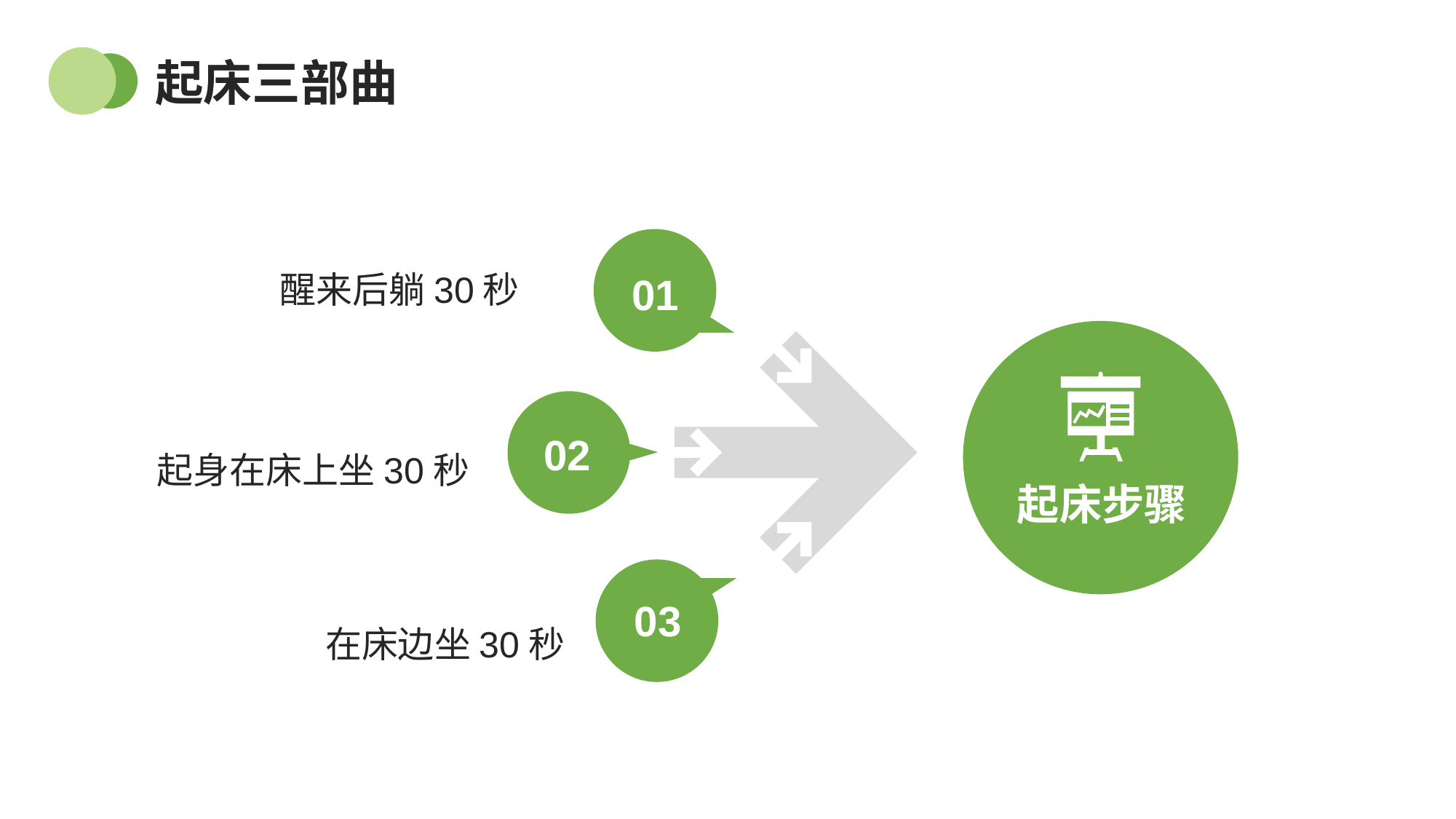

起床三部曲

01
醒来后躺30秒

起床步骤

02
起身在床上坐30秒

03
在床边坐30秒